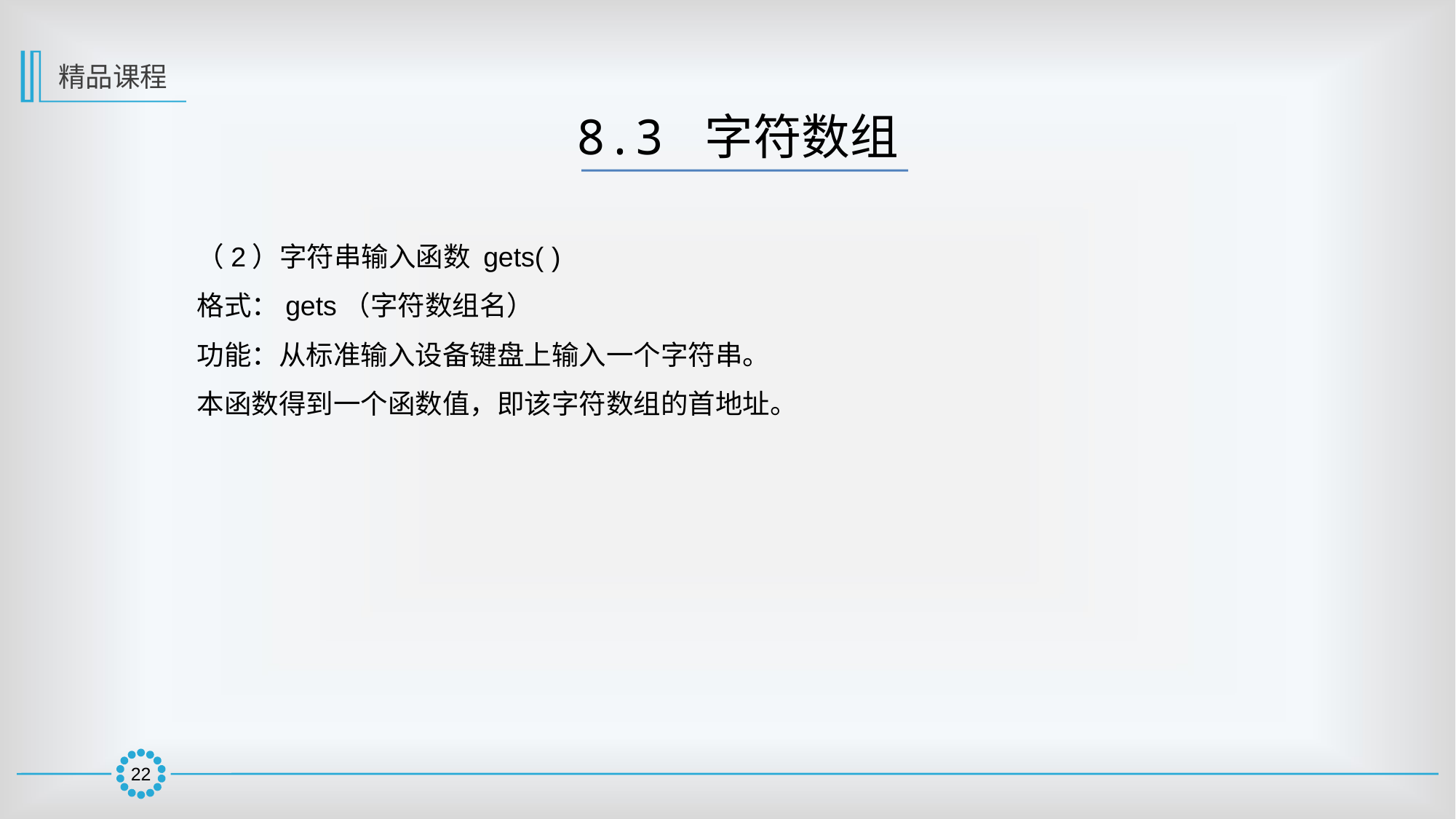

精品课程
8.3 字符数组

（2）字符串输入函数 gets( )
格式：gets（字符数组名）
功能：从标准输入设备键盘上输入一个字符串。
本函数得到一个函数值，即该字符数组的首地址。

22